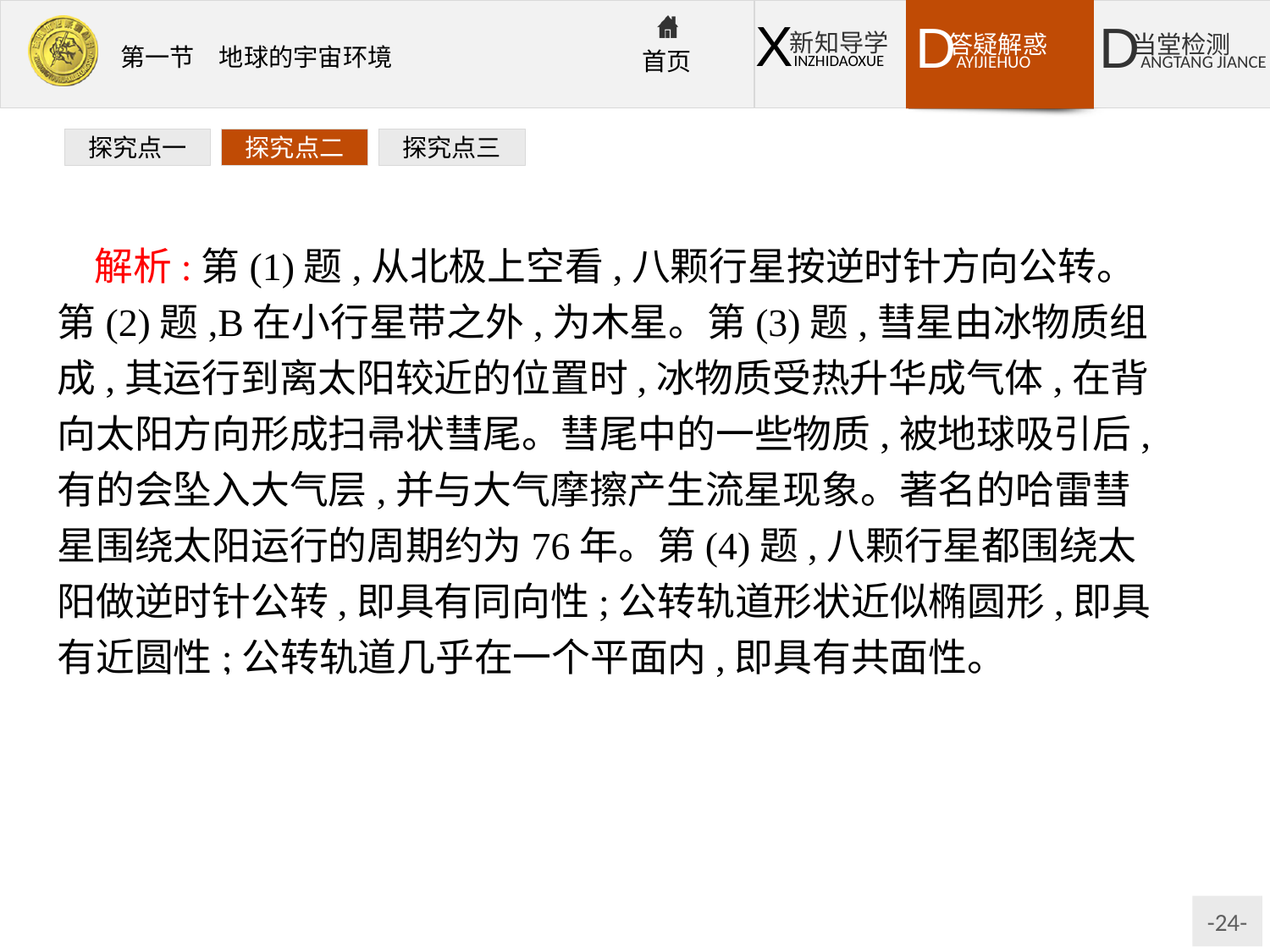

探究点一
探究点二
探究点三
解析:第(1)题,从北极上空看,八颗行星按逆时针方向公转。第(2)题,B在小行星带之外,为木星。第(3)题,彗星由冰物质组成,其运行到离太阳较近的位置时,冰物质受热升华成气体,在背向太阳方向形成扫帚状彗尾。彗尾中的一些物质,被地球吸引后,有的会坠入大气层,并与大气摩擦产生流星现象。著名的哈雷彗星围绕太阳运行的周期约为76年。第(4)题,八颗行星都围绕太阳做逆时针公转,即具有同向性;公转轨道形状近似椭圆形,即具有近圆性;公转轨道几乎在一个平面内,即具有共面性。
答案:(1)图略(逆时针方向)。
(2)木星　小行星
(3)扫帚　流星雨(流星)　76年
(4)同向　近圆